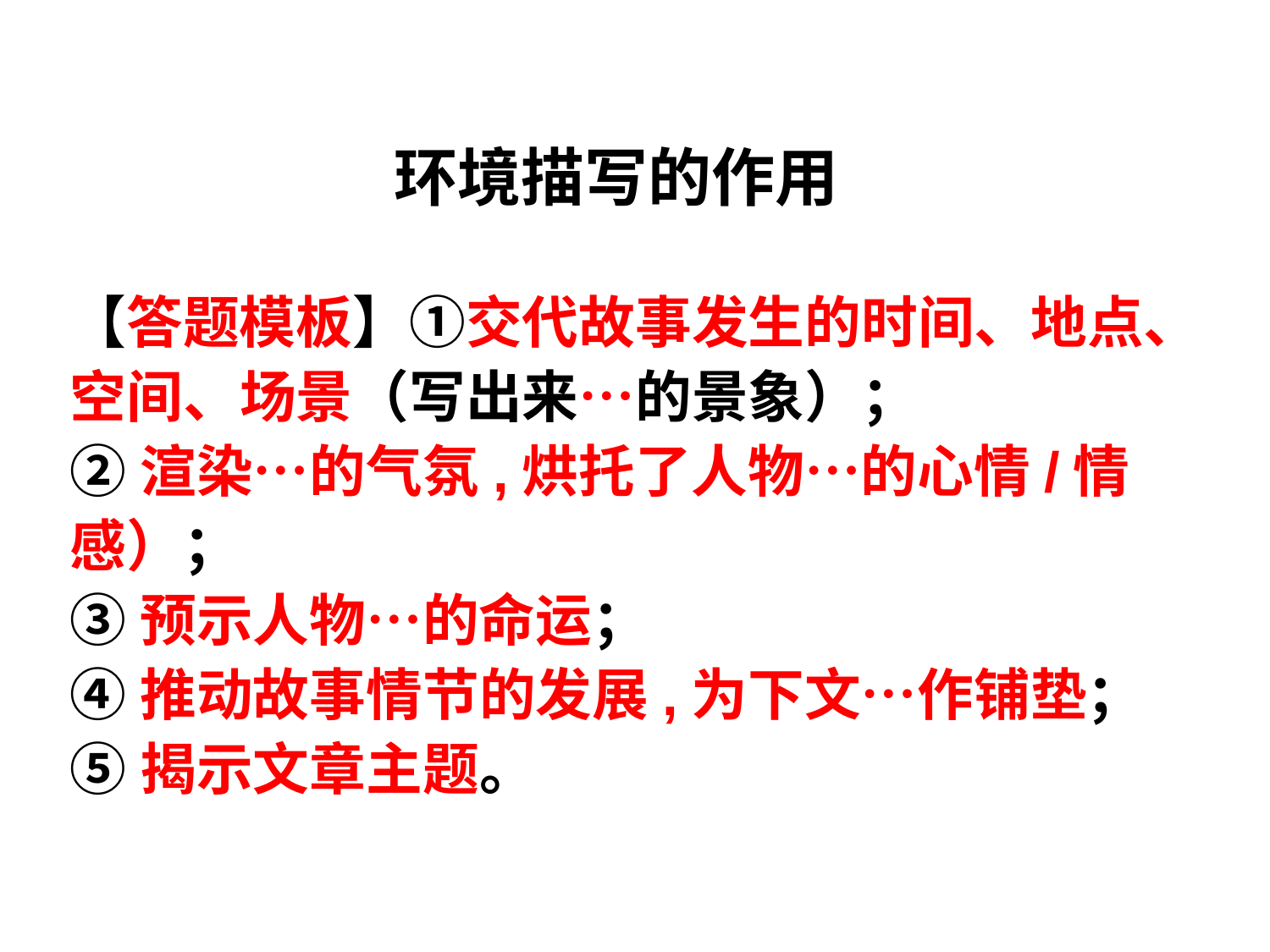

# 环境描写的作用
【答题模板】①交代故事发生的时间、地点、空间、场景（写出来…的景象）；
②渲染…的气氛,烘托了人物…的心情/情感）；
③预示人物…的命运；
④推动故事情节的发展,为下文…作铺垫；
⑤揭示文章主题。